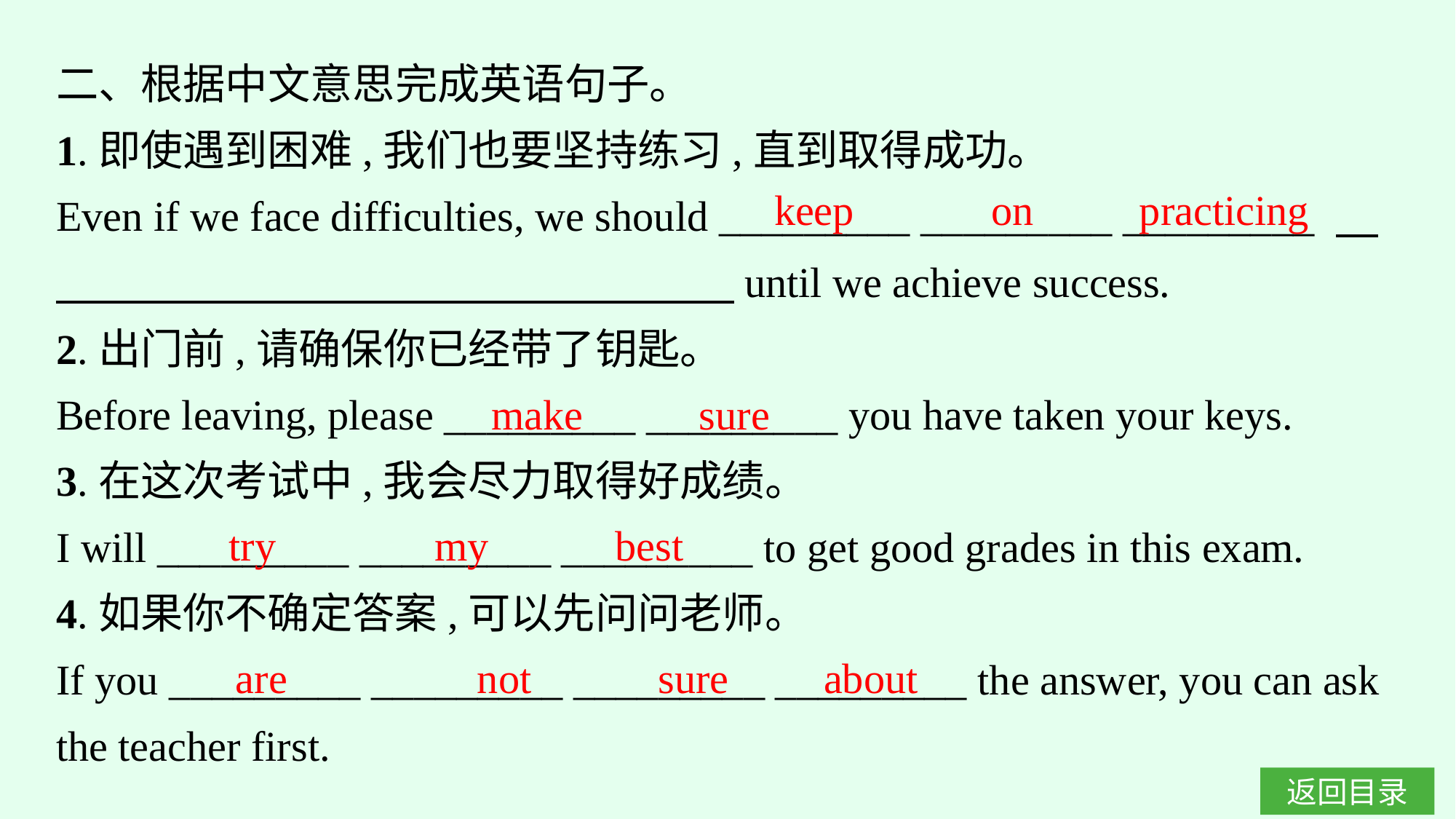

二、根据中文意思完成英语句子。
1.即使遇到困难,我们也要坚持练习,直到取得成功。
Even if we face difficulties, we should _________ _________ _________ 　　　　　　　　　　　　　　　　　until we achieve success.
2.出门前,请确保你已经带了钥匙。
Before leaving, please _________ _________ you have taken your keys.
3.在这次考试中,我会尽力取得好成绩。
I will _________ _________ _________ to get good grades in this exam.
4.如果你不确定答案,可以先问问老师。
If you _________ _________ _________ _________ the answer, you can ask the teacher first.
keep             on          practicing
make           sure
try               my            best
are                  not            sure         about